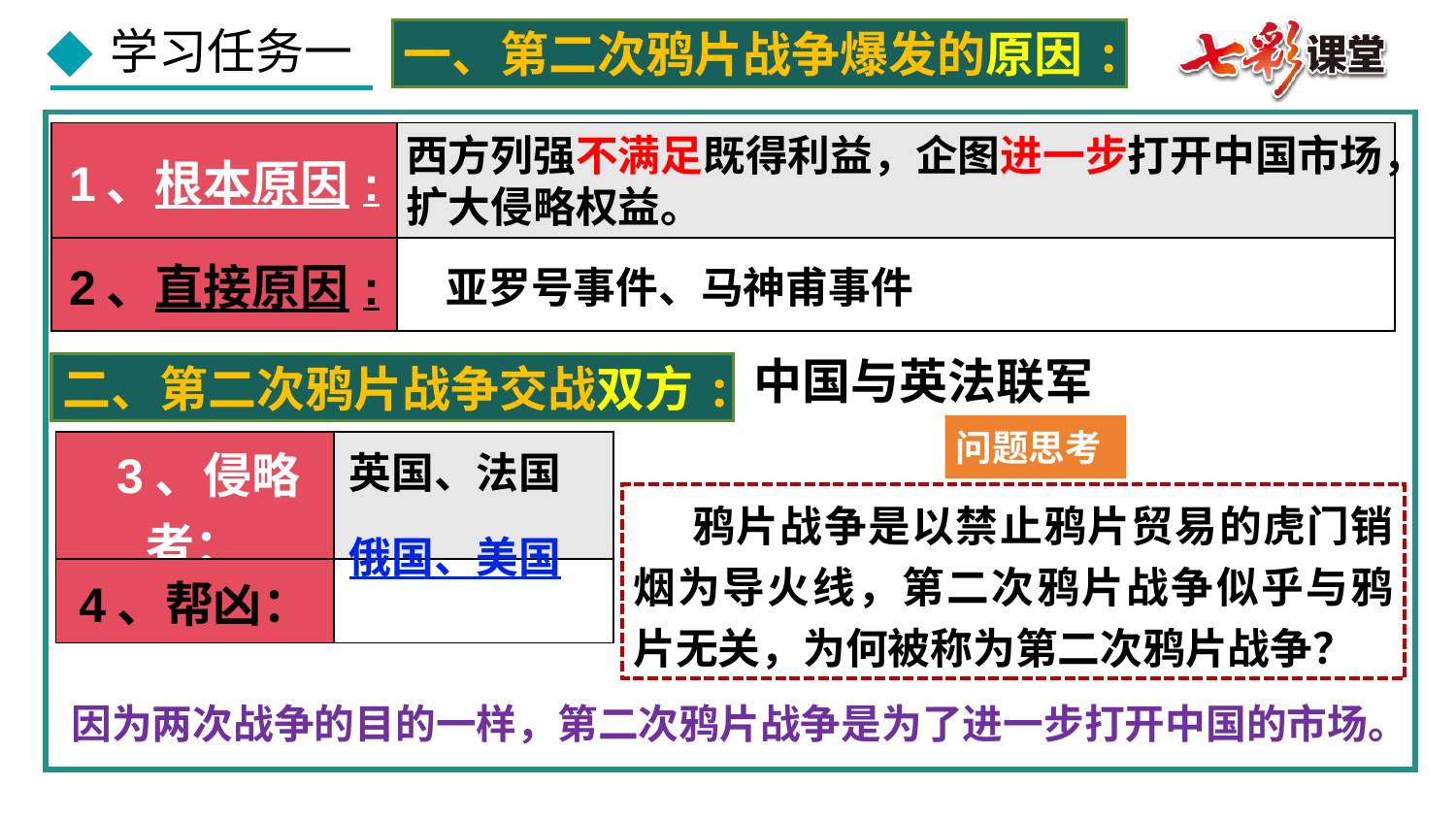

一、第二次鸦片战争爆发的原因:

| 1、根本原因: |  |
| --- | --- |
| 2、直接原因: |  |
西方列强不满足既得利益，企图进一步打开中国市场，扩大侵略权益。
亚罗号事件、马神甫事件
中国与英法联军
二、第二次鸦片战争交战双方:
问题思考
| 3、侵略者： |  |
| --- | --- |
| 4、帮凶： |  |
英国、法国
        鸦片战争是以禁止鸦片贸易的虎门销烟为导火线，第二次鸦片战争似乎与鸦片无关，为何被称为第二次鸦片战争？
俄国、美国
因为两次战争的目的一样，第二次鸦片战争是为了进一步打开中国的市场。